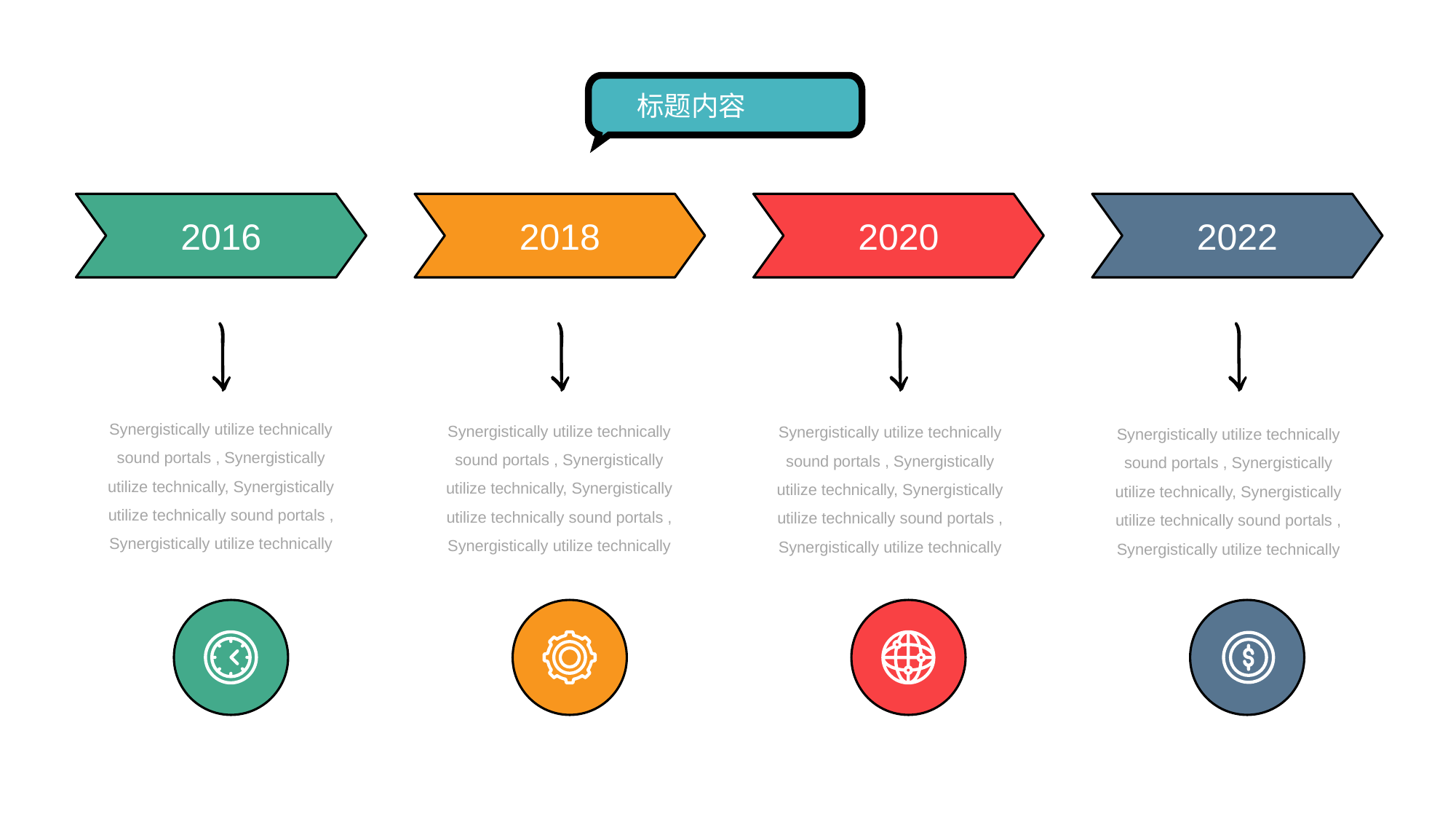

标题内容
2016
2018
2020
2022

Synergistically utilize technically sound portals , Synergistically utilize technically, Synergistically utilize technically sound portals , Synergistically utilize technically
Synergistically utilize technically sound portals , Synergistically utilize technically, Synergistically utilize technically sound portals , Synergistically utilize technically
Synergistically utilize technically sound portals , Synergistically utilize technically, Synergistically utilize technically sound portals , Synergistically utilize technically
Synergistically utilize technically sound portals , Synergistically utilize technically, Synergistically utilize technically sound portals , Synergistically utilize technically